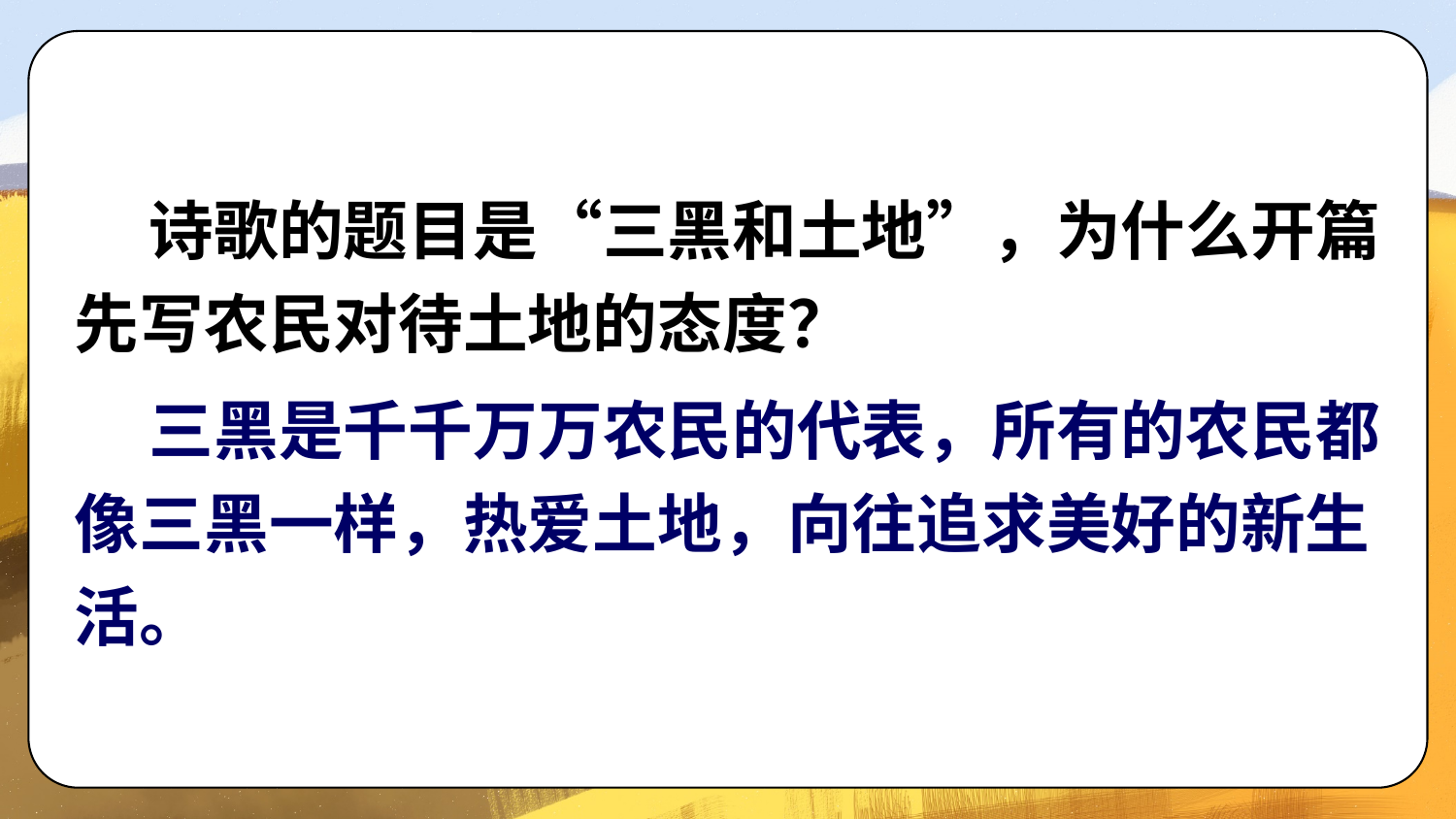

诗歌的题目是“三黑和土地”，为什么开篇先写农民对待土地的态度？
    三黑是千千万万农民的代表，所有的农民都像三黑一样，热爱土地，向往追求美好的新生活。